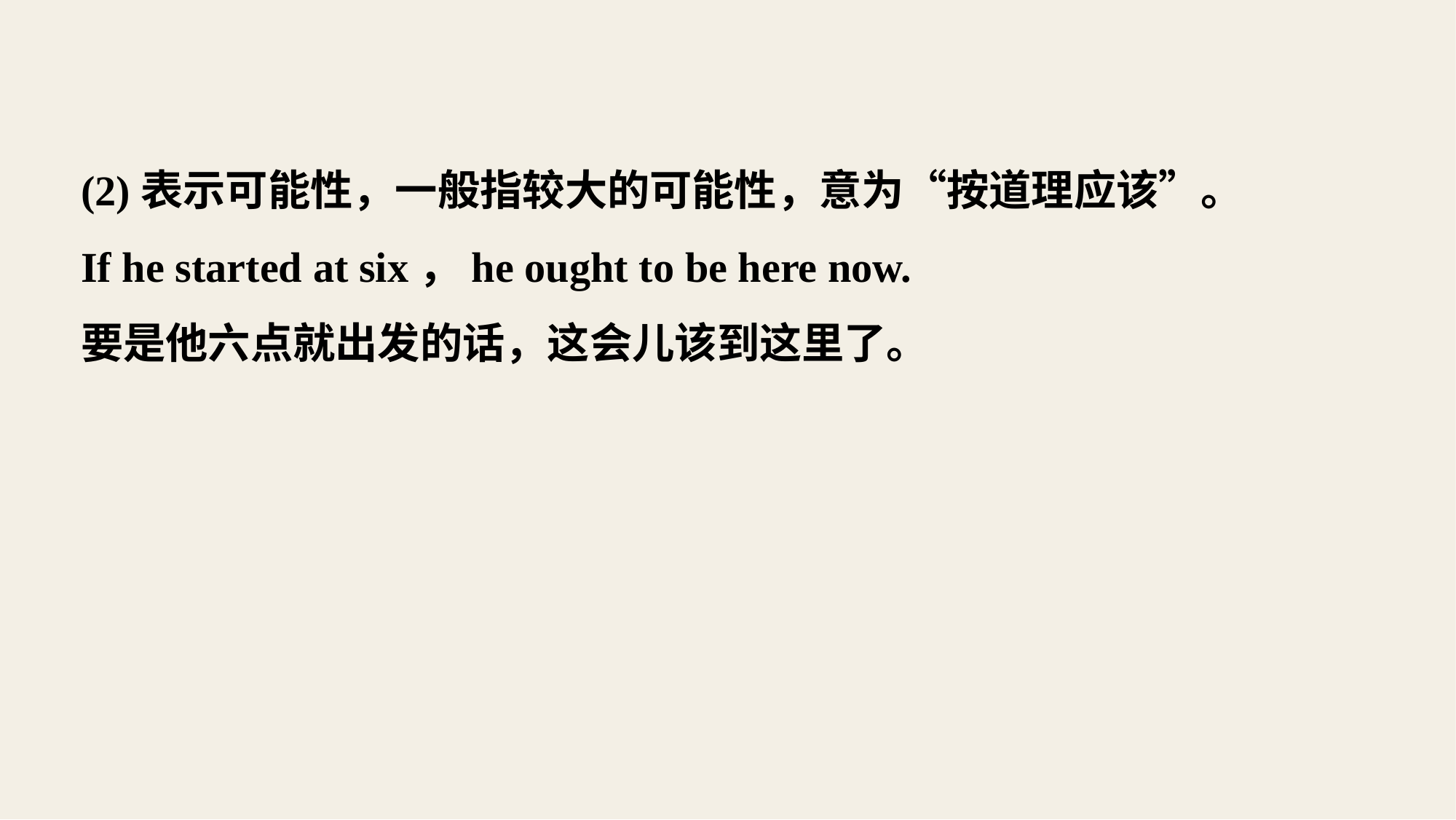

(2)表示可能性，一般指较大的可能性，意为“按道理应该”。
If he started at six，he ought to be here now.
要是他六点就出发的话，这会儿该到这里了。